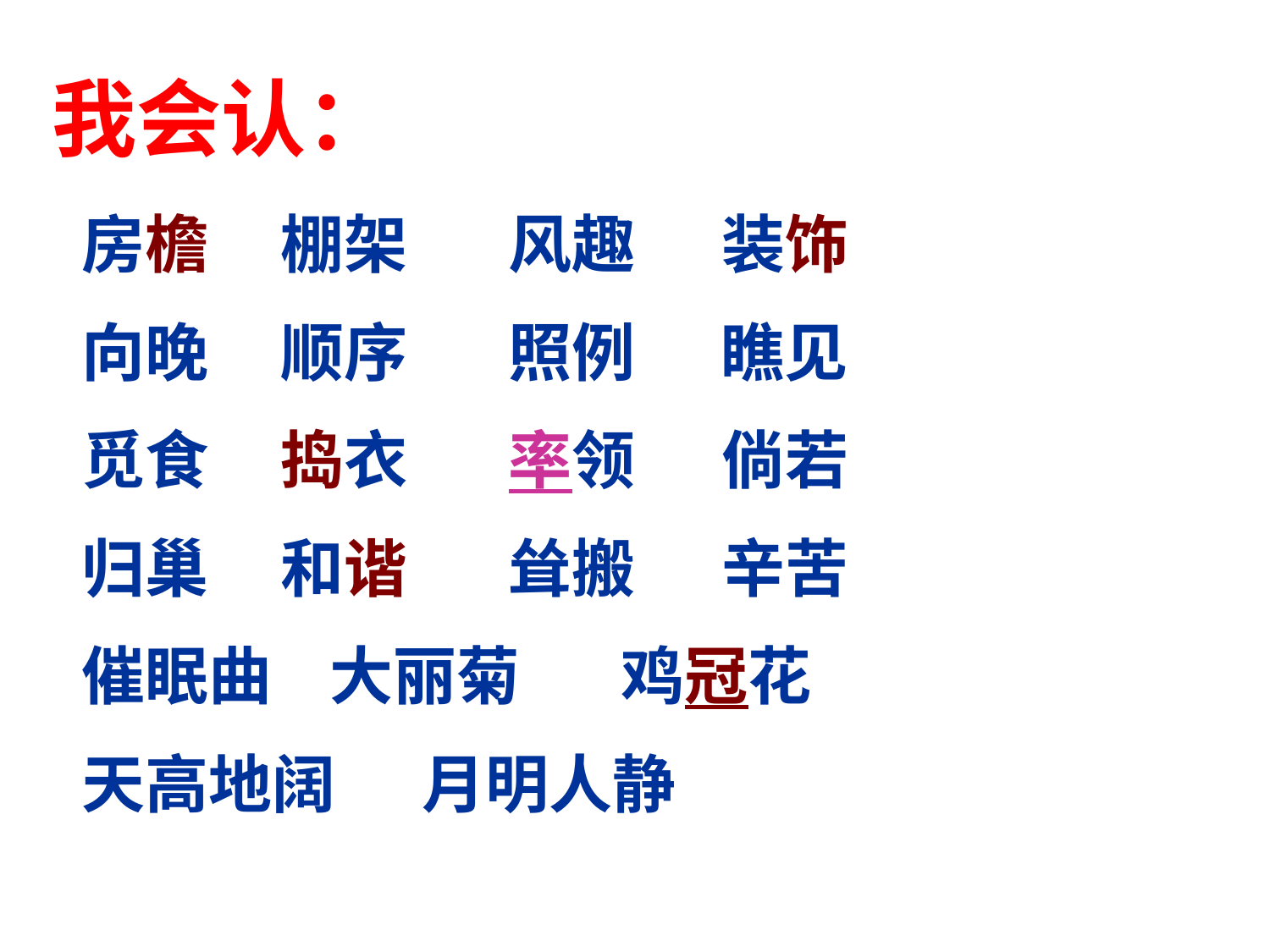

我会认：
房檐     棚架       风趣      装饰
向晚     顺序       照例      瞧见
觅食     捣衣       率领      倘若
归巢     和谐       耸搬      辛苦
催眠曲    大丽菊       鸡冠花
天高地阔      月明人静